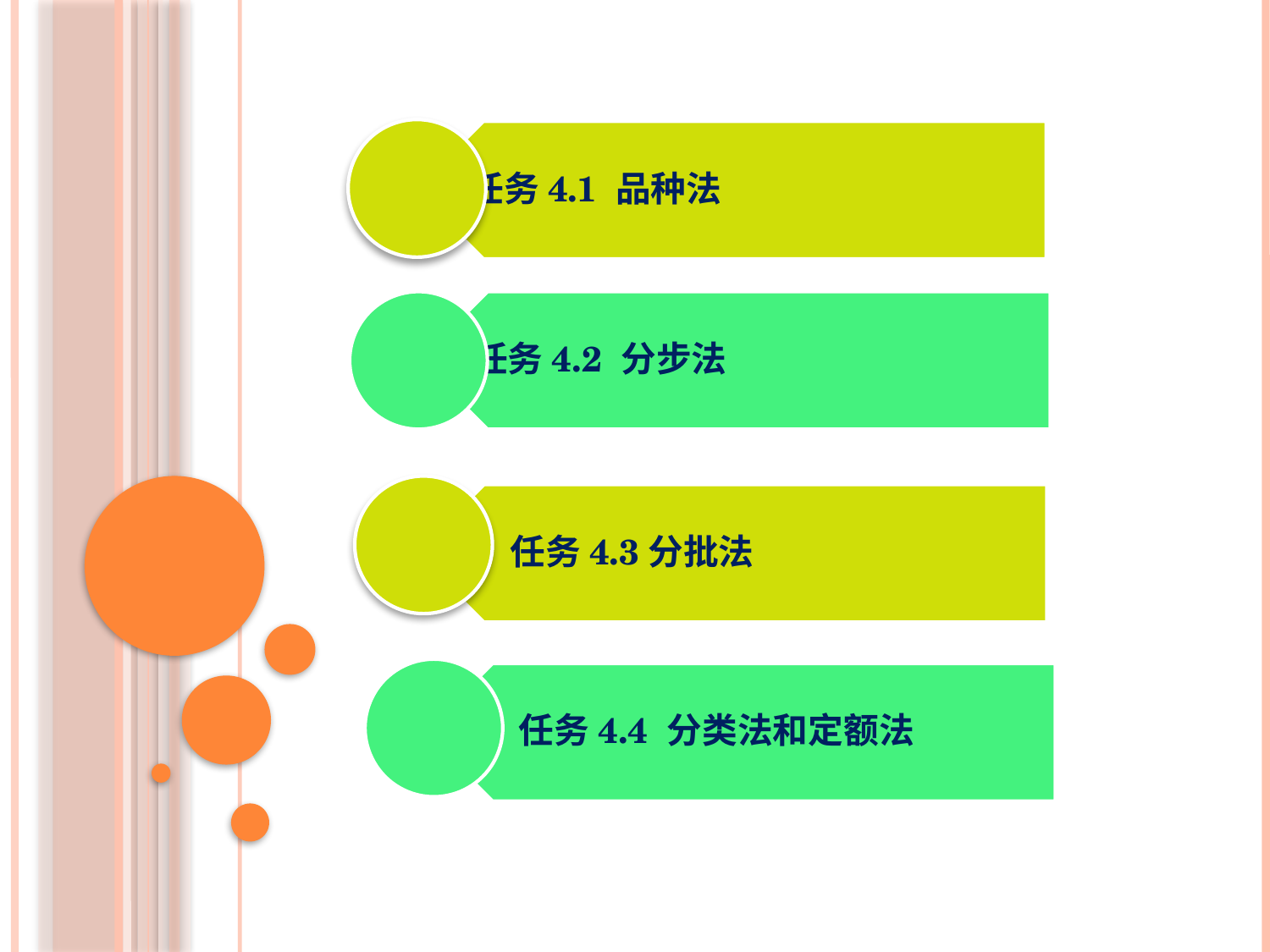

任务4.1 品种法
任务4.2 分步法

任务4.3分批法

任务4.4 分类法和定额法